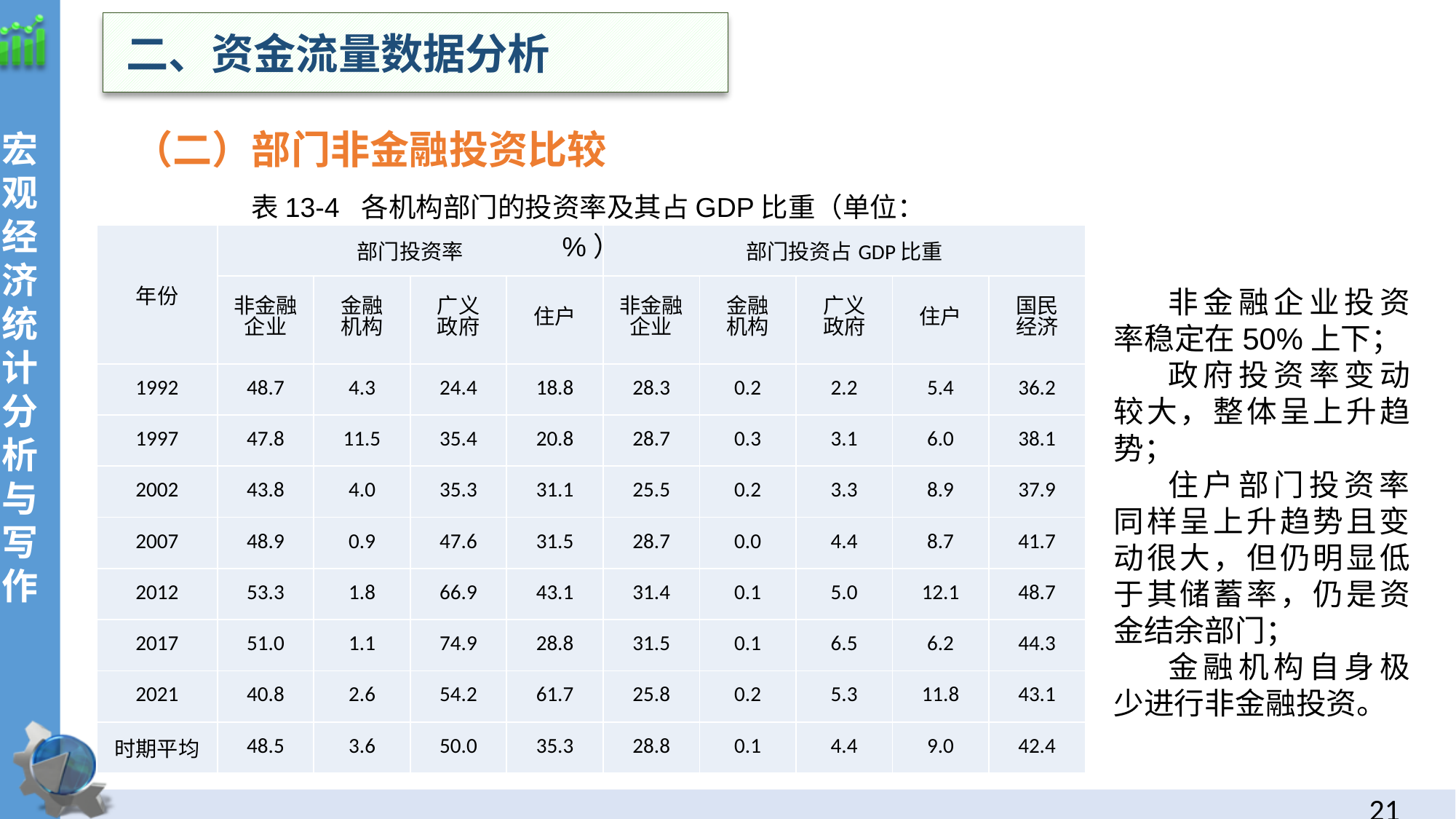

二、资金流量数据分析
宏观经济统计分析与写作
（二）部门非金融投资比较

表13-4  各机构部门的投资率及其占GDP比重（单位：%）
| 年份 | 部门投资率 |  |  |  | 部门投资占GDP比重 |  |  |  |  |
| --- | --- | --- | --- | --- | --- | --- | --- | --- | --- |
|  | 非金融企业 | 金融 机构 | 广义 政府 | 住户 | 非金融企业 | 金融 机构 | 广义 政府 | 住户 | 国民 经济 |
| 1992 | 48.7 | 4.3 | 24.4 | 18.8 | 28.3 | 0.2 | 2.2 | 5.4 | 36.2 |
| 1997 | 47.8 | 11.5 | 35.4 | 20.8 | 28.7 | 0.3 | 3.1 | 6.0 | 38.1 |
| 2002 | 43.8 | 4.0 | 35.3 | 31.1 | 25.5 | 0.2 | 3.3 | 8.9 | 37.9 |
| 2007 | 48.9 | 0.9 | 47.6 | 31.5 | 28.7 | 0.0 | 4.4 | 8.7 | 41.7 |
| 2012 | 53.3 | 1.8 | 66.9 | 43.1 | 31.4 | 0.1 | 5.0 | 12.1 | 48.7 |
| 2017 | 51.0 | 1.1 | 74.9 | 28.8 | 31.5 | 0.1 | 6.5 | 6.2 | 44.3 |
| 2021 | 40.8 | 2.6 | 54.2 | 61.7 | 25.8 | 0.2 | 5.3 | 11.8 | 43.1 |
| 时期平均 | 48.5 | 3.6 | 50.0 | 35.3 | 28.8 | 0.1 | 4.4 | 9.0 | 42.4 |
非金融企业投资率稳定在50%上下；
政府投资率变动较大，整体呈上升趋势；
住户部门投资率同样呈上升趋势且变动很大，但仍明显低于其储蓄率，仍是资金结余部门；
金融机构自身极少进行非金融投资。

21